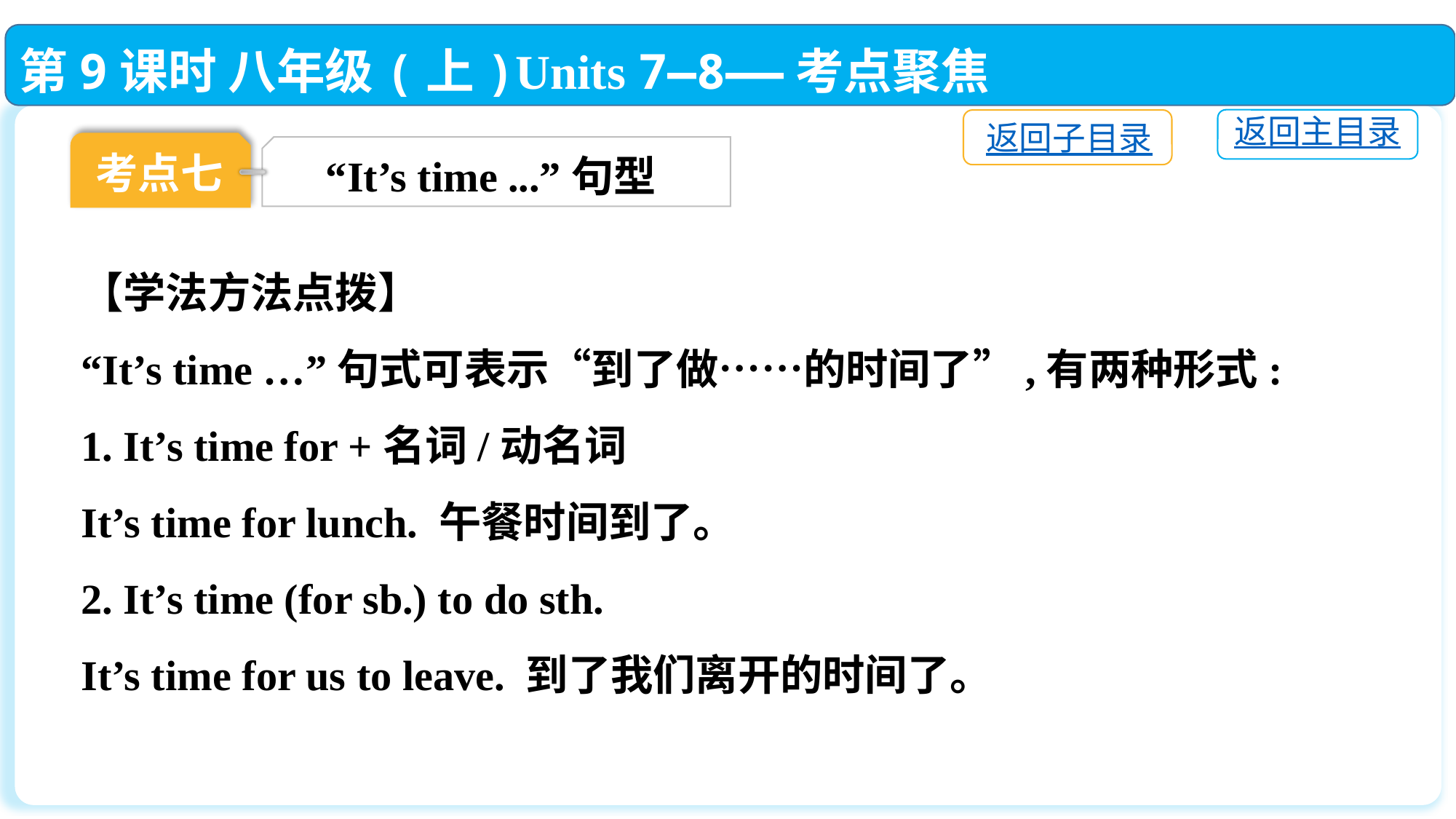

第9课时 八年级(上)Units 7—8——考点聚焦

返回主目录

返回子目录
考点七
“It’s time ...”句型

【学法方法点拨】
“It’s time …”句式可表示“到了做……的时间了”,有两种形式:
1. It’s time for +名词/动名词
It’s time for lunch. 午餐时间到了。
2. It’s time (for sb.) to do sth.
It’s time for us to leave. 到了我们离开的时间了。